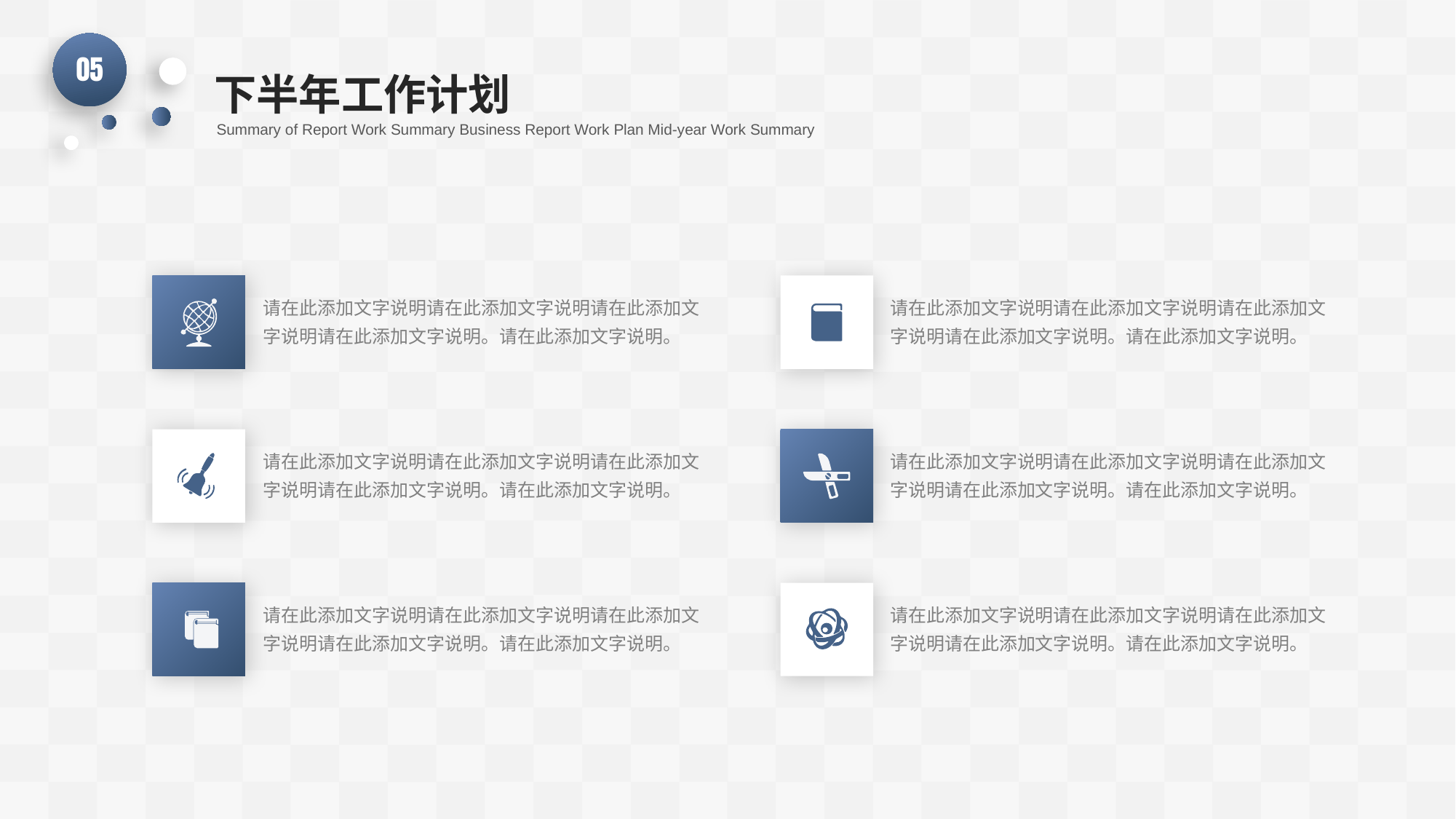

05

下半年工作计划

Summary of Report Work Summary Business Report Work Plan Mid-year Work Summary

请在此添加文字说明请在此添加文字说明请在此添加文字说明请在此添加文字说明。请在此添加文字说明。

请在此添加文字说明请在此添加文字说明请在此添加文字说明请在此添加文字说明。请在此添加文字说明。

请在此添加文字说明请在此添加文字说明请在此添加文字说明请在此添加文字说明。请在此添加文字说明。

请在此添加文字说明请在此添加文字说明请在此添加文字说明请在此添加文字说明。请在此添加文字说明。

请在此添加文字说明请在此添加文字说明请在此添加文字说明请在此添加文字说明。请在此添加文字说明。

请在此添加文字说明请在此添加文字说明请在此添加文字说明请在此添加文字说明。请在此添加文字说明。